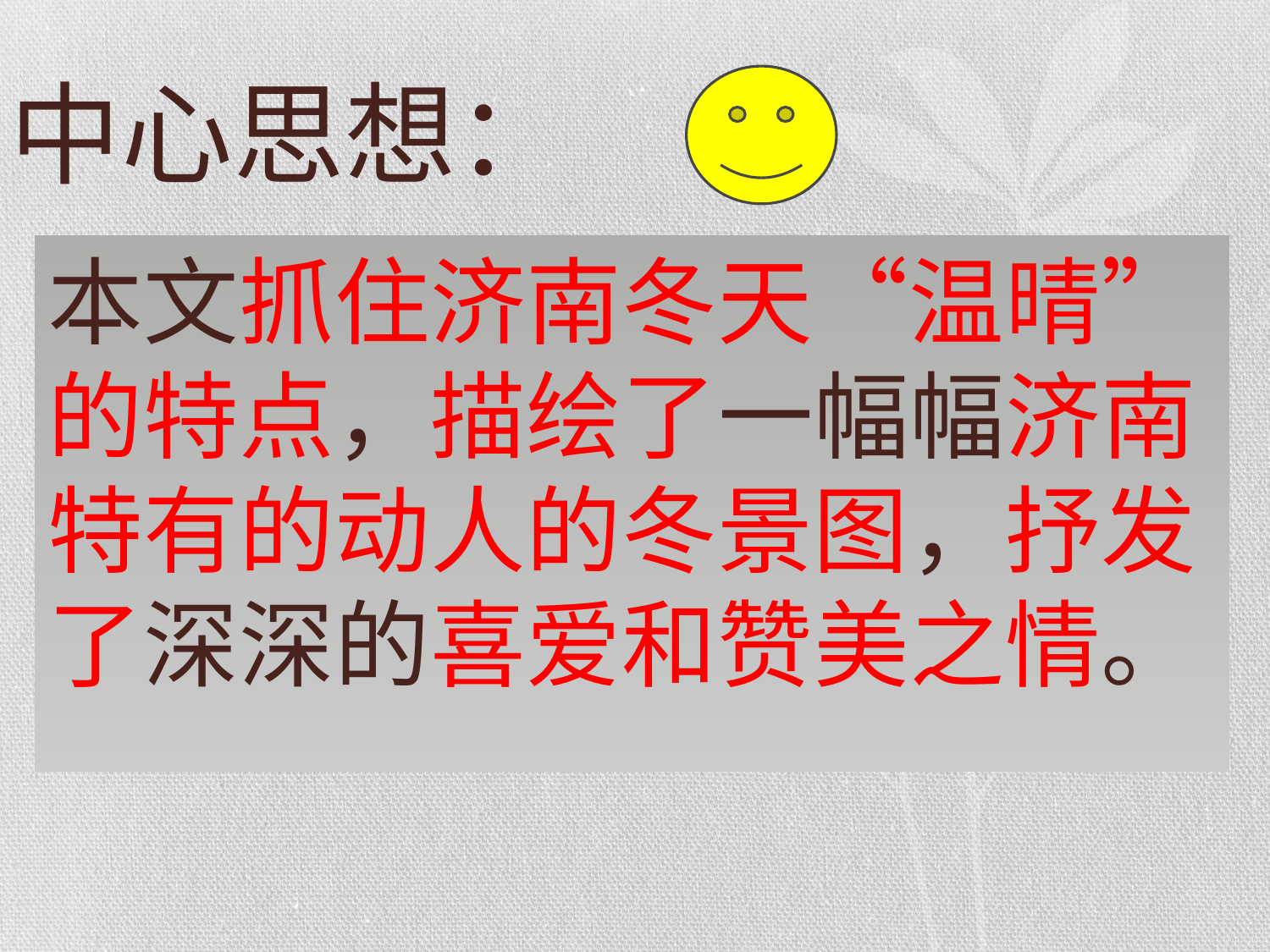

# 中心思想：

本文抓住济南冬天“温晴”的特点，描绘了一幅幅济南特有的动人的冬景图，抒发了深深的喜爱和赞美之情。